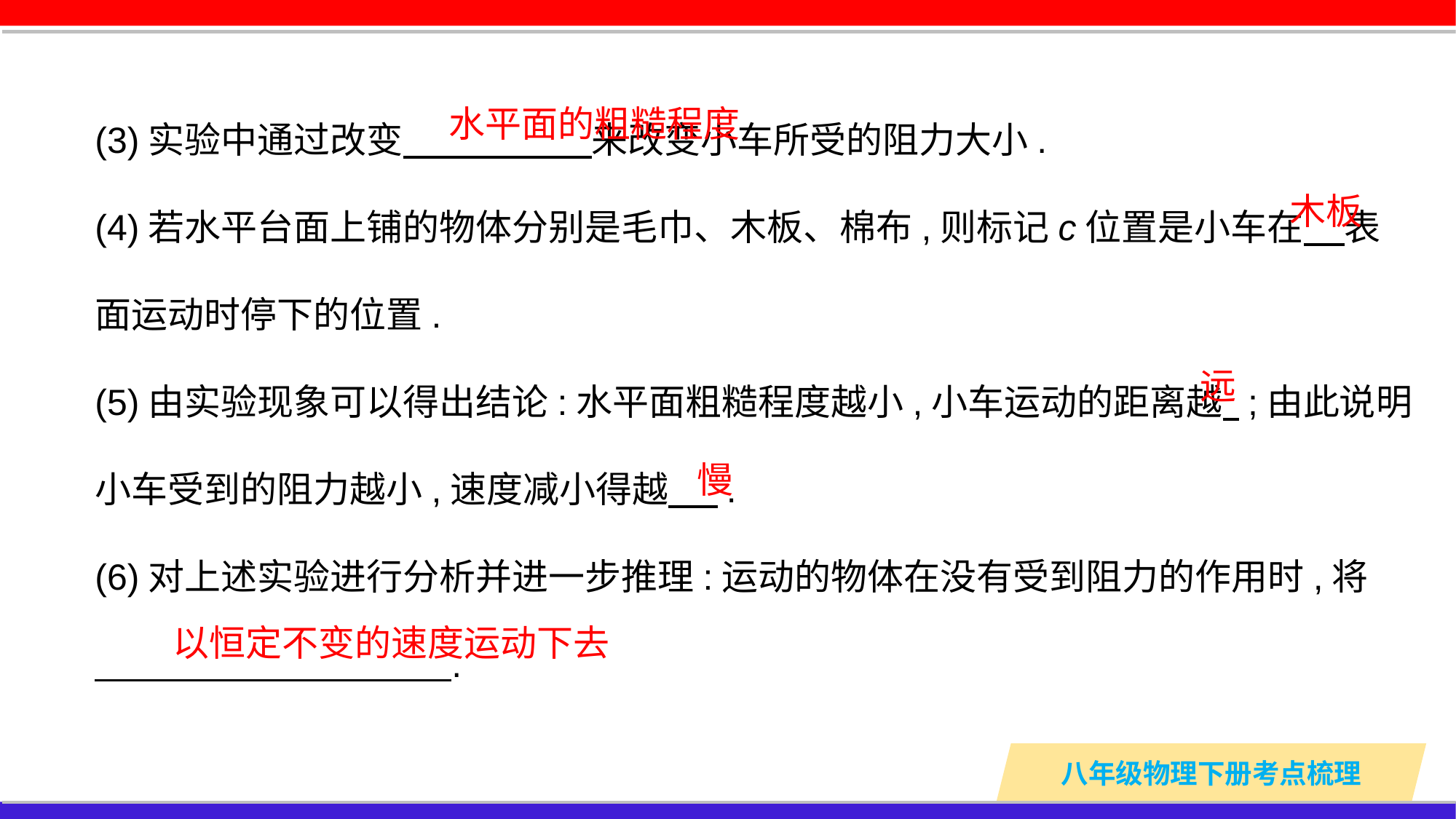

(3)实验中通过改变                       来改变小车所受的阻力大小.
(4)若水平台面上铺的物体分别是毛巾、木板、棉布,则标记c位置是小车在     表面运动时停下的位置.
(5)由实验现象可以得出结论:水平面粗糙程度越小,小车运动的距离越  ;由此说明小车受到的阻力越小,速度减小得越      .
(6)对上述实验进行分析并进一步推理:运动的物体在没有受到阻力的作用时,将
                                   .
水平面的粗糙程度
木板
远
慢
以恒定不变的速度运动下去